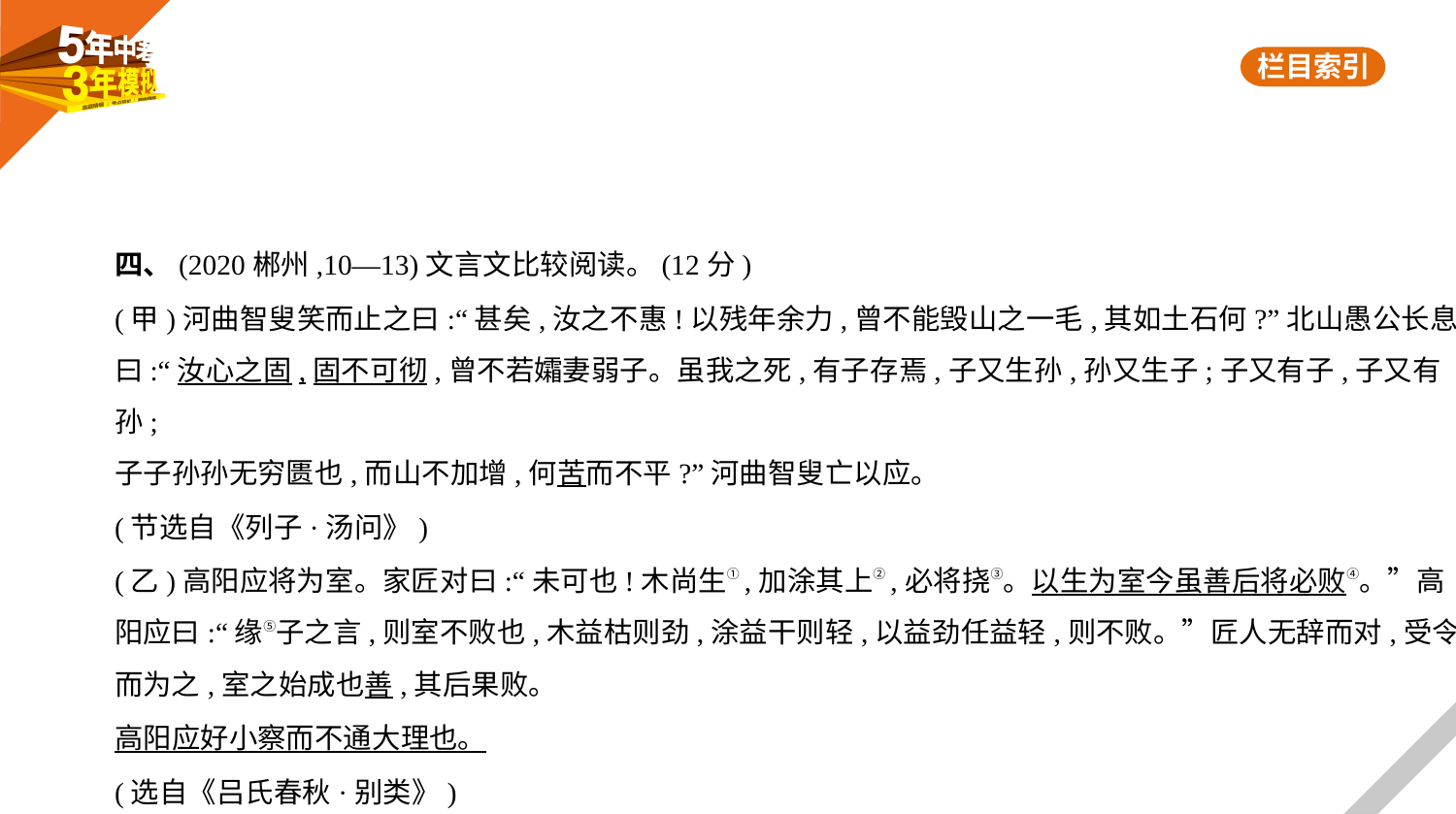

四、(2020郴州,10—13)文言文比较阅读。(12分)
(甲)河曲智叟笑而止之曰:“甚矣,汝之不惠!以残年余力,曾不能毁山之一毛,其如土石何?”北山愚公长息
曰:“汝心之固,固不可彻,曾不若孀妻弱子。虽我之死,有子存焉,子又生孙,孙又生子;子又有子,子又有孙;
子子孙孙无穷匮也,而山不加增,何苦而不平?”河曲智叟亡以应。
(节选自《列子·汤问》)
(乙)高阳应将为室。家匠对曰:“未可也!木尚生①,加涂其上②,必将挠③。以生为室今虽善后将必败④。”高
阳应曰:“缘⑤子之言,则室不败也,木益枯则劲,涂益干则轻,以益劲任益轻,则不败。”匠人无辞而对,受令
而为之,室之始成也善,其后果败。
高阳应好小察而不通大理也。
(选自《吕氏春秋·别类》)